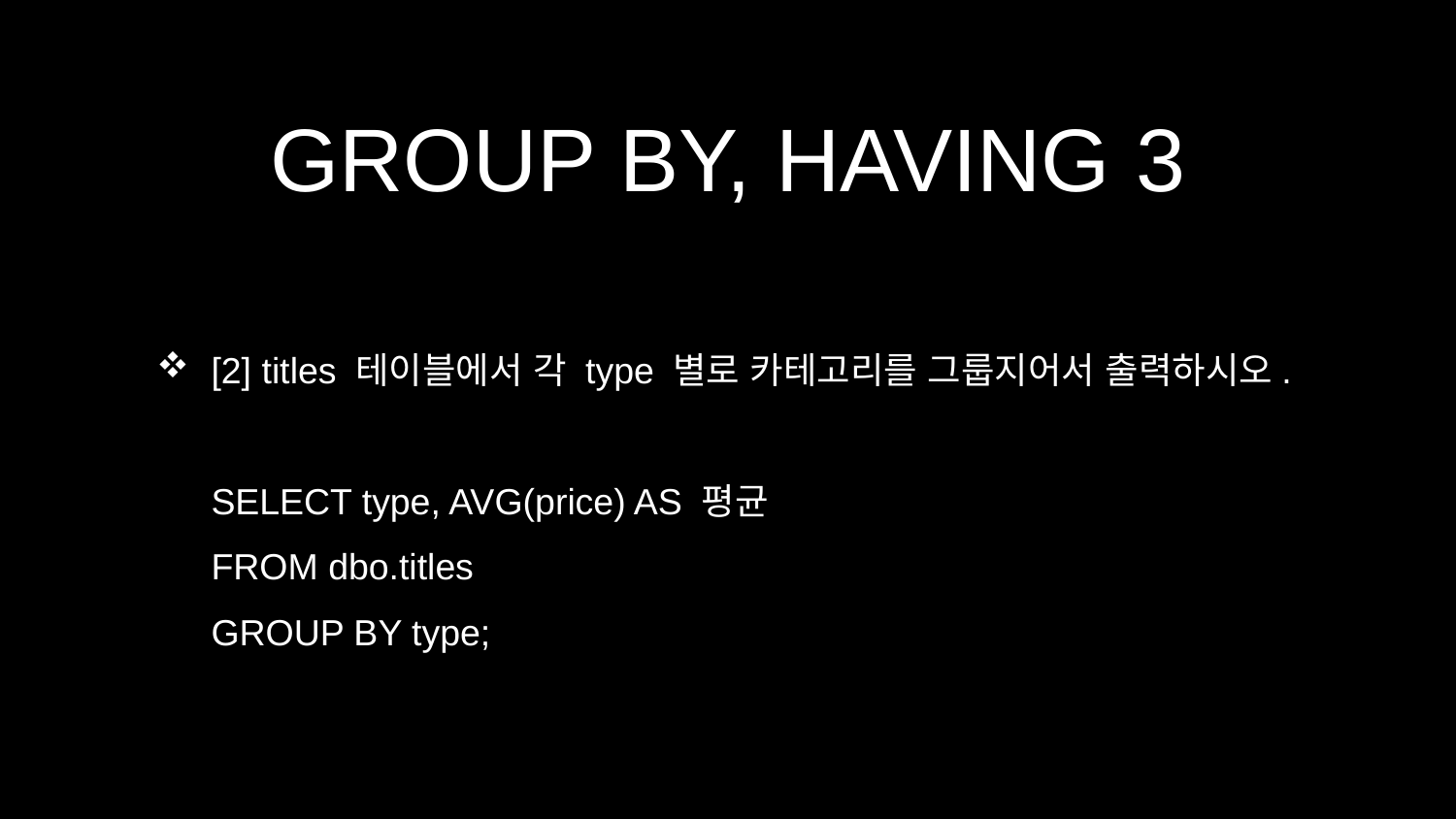

# GROUP BY, HAVING 3
[2] titles 테이블에서 각 type 별로 카테고리를 그룹지어서 출력하시오.
SELECT type, AVG(price) AS 평균
FROM dbo.titles
GROUP BY type;